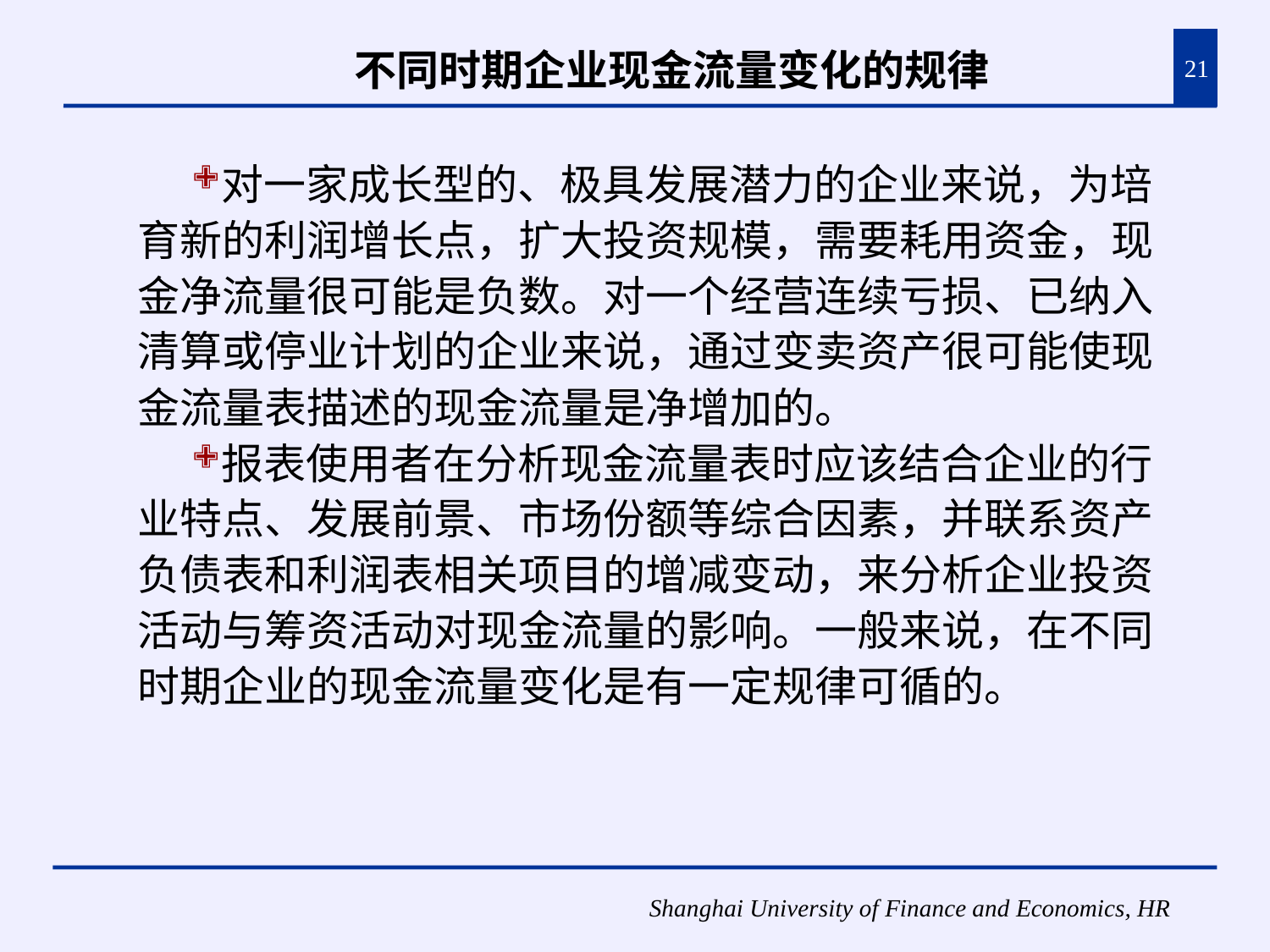

# 不同时期企业现金流量变化的规律
21
对一家成长型的、极具发展潜力的企业来说，为培育新的利润增长点，扩大投资规模，需要耗用资金，现金净流量很可能是负数。对一个经营连续亏损、已纳入清算或停业计划的企业来说，通过变卖资产很可能使现金流量表描述的现金流量是净增加的。
报表使用者在分析现金流量表时应该结合企业的行业特点、发展前景、市场份额等综合因素，并联系资产负债表和利润表相关项目的增减变动，来分析企业投资活动与筹资活动对现金流量的影响。一般来说，在不同时期企业的现金流量变化是有一定规律可循的。